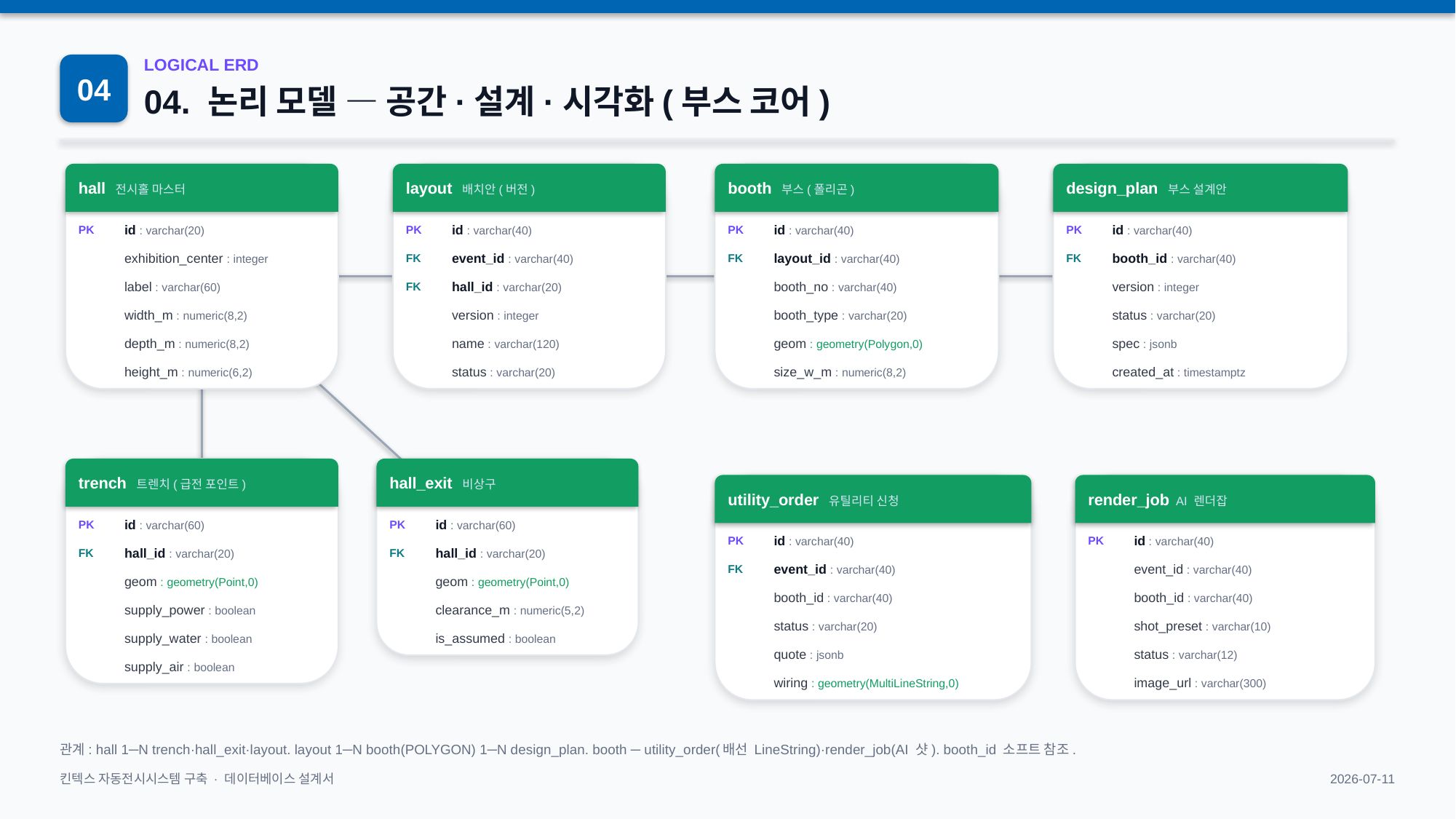

04
LOGICAL ERD
04. 논리 모델 — 공간·설계·시각화(부스 코어)

hall  전시홀 마스터

layout  배치안(버전)

booth  부스(폴리곤)

design_plan  부스 설계안
PK
id : varchar(20)
PK
id : varchar(40)
PK
id : varchar(40)
PK
id : varchar(40)

exhibition_center : integer
FK
event_id : varchar(40)
FK
layout_id : varchar(40)
FK
booth_id : varchar(40)

label : varchar(60)
FK
hall_id : varchar(20)

booth_no : varchar(40)

version : integer

width_m : numeric(8,2)

version : integer

booth_type : varchar(20)

status : varchar(20)

depth_m : numeric(8,2)

name : varchar(120)

geom : geometry(Polygon,0)

spec : jsonb

height_m : numeric(6,2)

status : varchar(20)

size_w_m : numeric(8,2)

created_at : timestamptz

trench  트렌치(급전 포인트)

hall_exit  비상구

utility_order  유틸리티 신청

render_job  AI 렌더잡
PK
id : varchar(60)
PK
id : varchar(60)
PK
id : varchar(40)
PK
id : varchar(40)
FK
hall_id : varchar(20)
FK
hall_id : varchar(20)
FK
event_id : varchar(40)

event_id : varchar(40)

geom : geometry(Point,0)

geom : geometry(Point,0)

booth_id : varchar(40)

booth_id : varchar(40)

supply_power : boolean

clearance_m : numeric(5,2)

status : varchar(20)

shot_preset : varchar(10)

supply_water : boolean

is_assumed : boolean

quote : jsonb

status : varchar(12)

supply_air : boolean

wiring : geometry(MultiLineString,0)

image_url : varchar(300)
관계: hall 1─N trench·hall_exit·layout. layout 1─N booth(POLYGON) 1─N design_plan. booth ─ utility_order(배선 LineString)·render_job(AI 샷). booth_id 소프트 참조.
킨텍스 자동전시시스템 구축 · 데이터베이스 설계서
2026-07-11